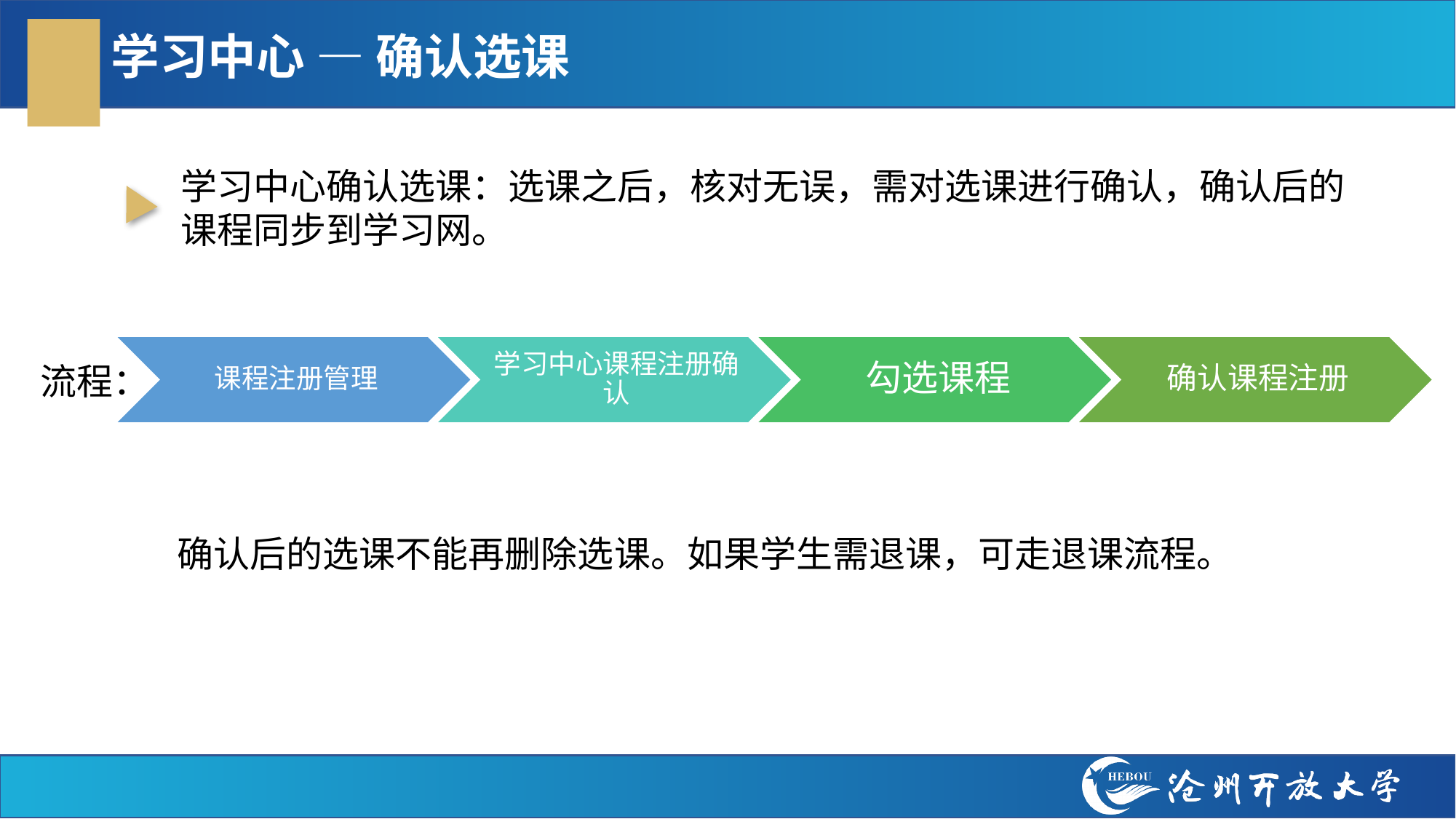

# 学习中心 — 确认选课
学习中心确认选课：选课之后，核对无误，需对选课进行确认，确认后的课程同步到学习网。

课程注册管理
学习中心课程注册确认
勾选课程
确认课程注册
流程：
确认后的选课不能再删除选课。如果学生需退课，可走退课流程。